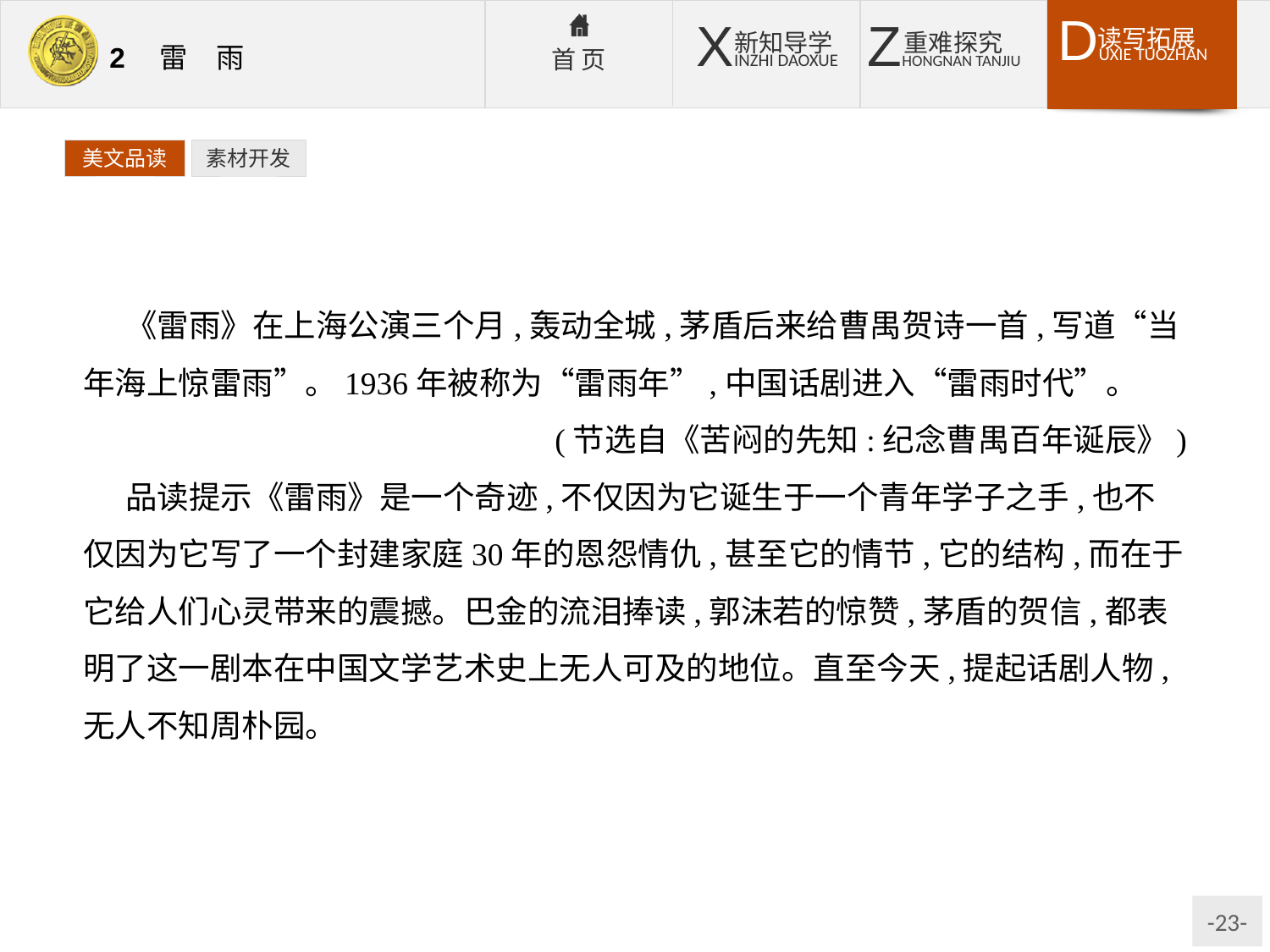

美文品读
素材开发
《雷雨》在上海公演三个月,轰动全城,茅盾后来给曹禺贺诗一首,写道“当年海上惊雷雨”。1936年被称为“雷雨年”,中国话剧进入“雷雨时代”。
(节选自《苦闷的先知:纪念曹禺百年诞辰》)
品读提示《雷雨》是一个奇迹,不仅因为它诞生于一个青年学子之手,也不仅因为它写了一个封建家庭30年的恩怨情仇,甚至它的情节,它的结构,而在于它给人们心灵带来的震撼。巴金的流泪捧读,郭沫若的惊赞,茅盾的贺信,都表明了这一剧本在中国文学艺术史上无人可及的地位。直至今天,提起话剧人物,无人不知周朴园。